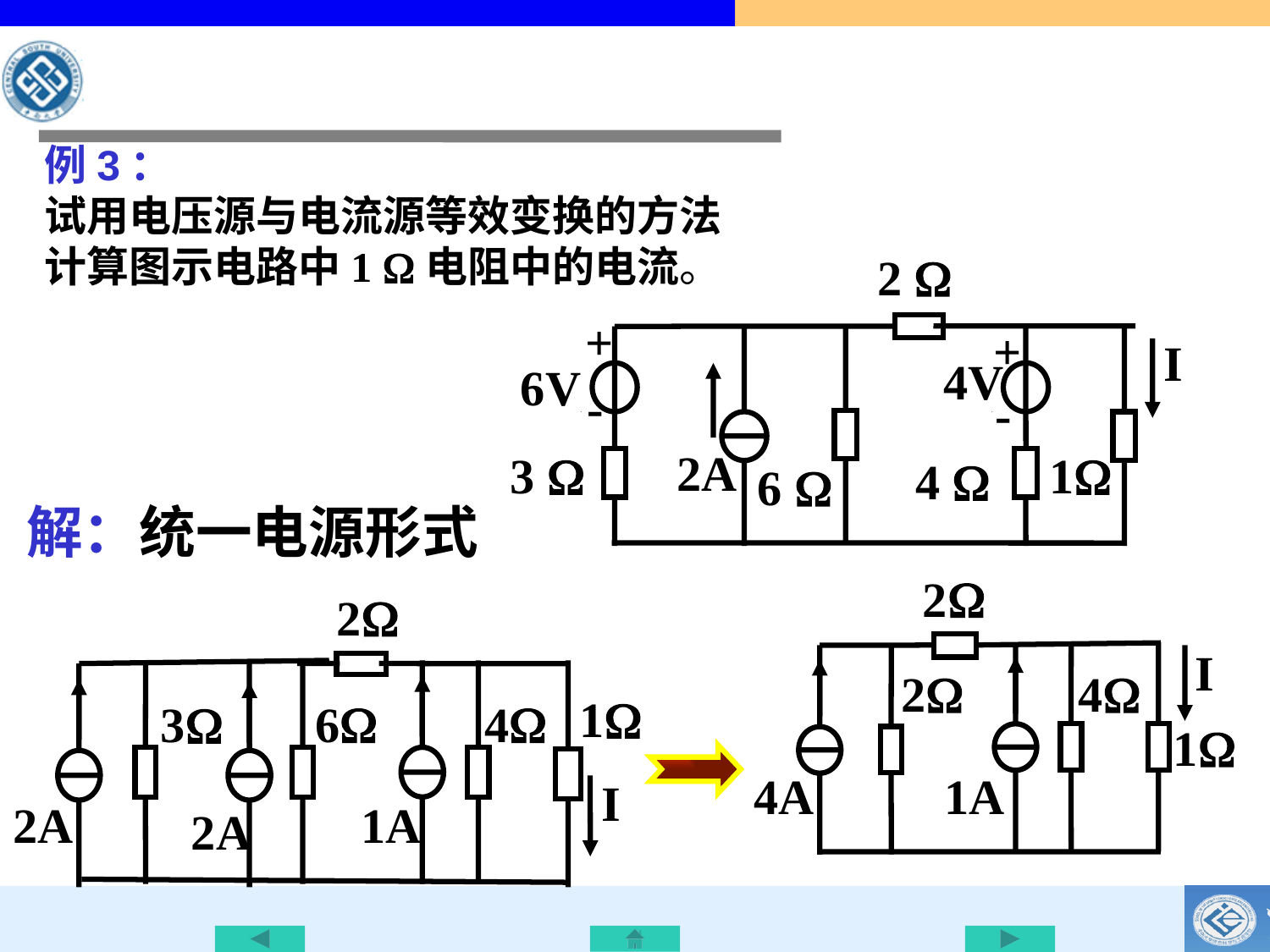

例3：
试用电压源与电流源等效变换的方法
计算图示电路中1 Ω电阻中的电流。

2 Ω

+
-
I

+
-

4V
6V

2A
3 Ω
1Ω
4 Ω

6 Ω

解：统一电源形式

2Ω

I

2Ω
4Ω
1Ω
4A
1A

2Ω

2A

1Ω
6Ω
4Ω
3Ω
I

2A
1A